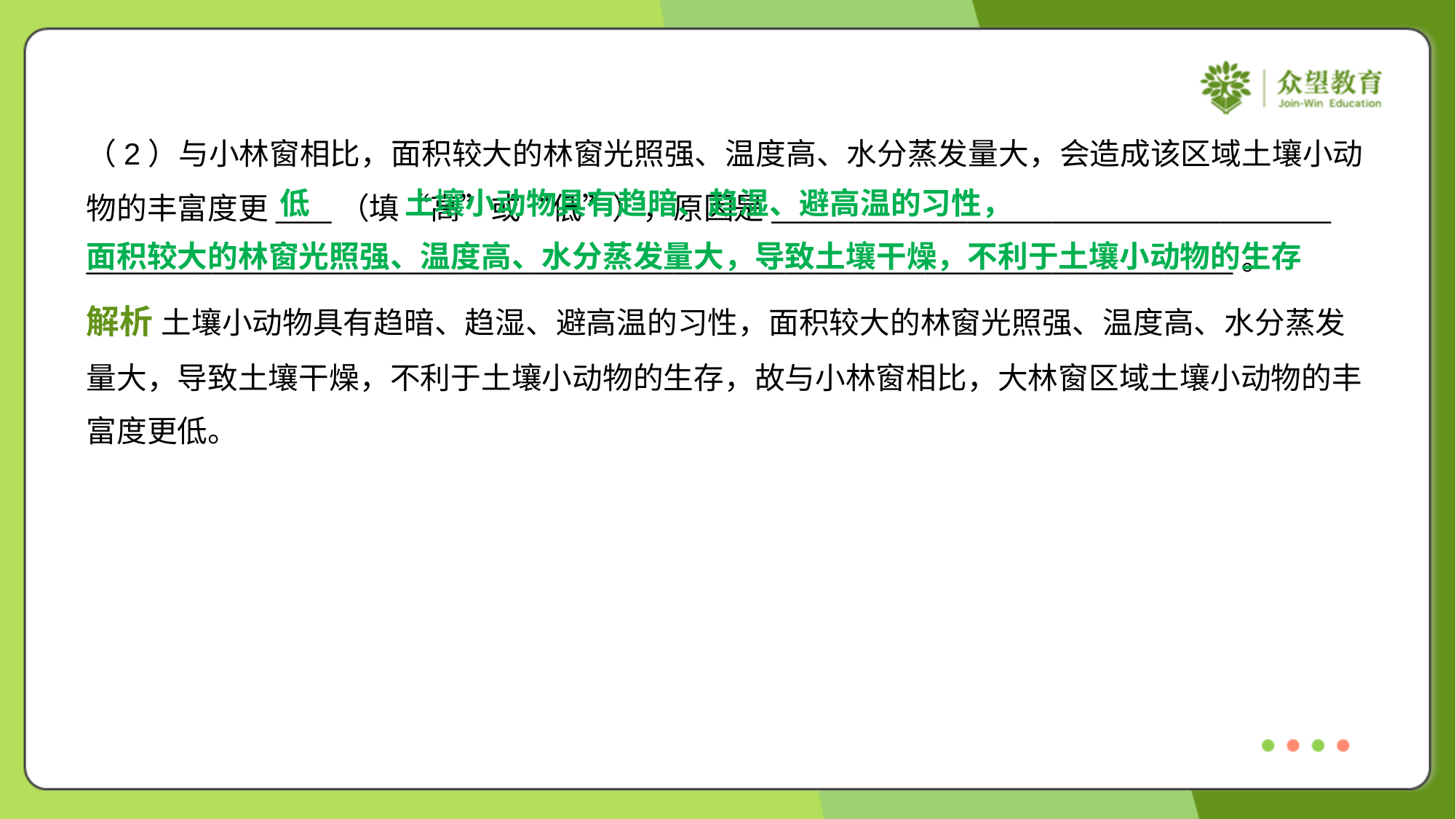

（2）与小林窗相比，面积较大的林窗光照强、温度高、水分蒸发量大，会造成该区域土壤小动
物的丰富度更____（填“高”或“低”），原因是________________________________________
__________________________________________________________________________________。
                                             土壤小动物具有趋暗、趋湿、避高温的习性，
面积较大的林窗光照强、温度高、水分蒸发量大，导致土壤干燥，不利于土壤小动物的生存
低
解析 土壤小动物具有趋暗、趋湿、避高温的习性，面积较大的林窗光照强、温度高、水分蒸发
量大，导致土壤干燥，不利于土壤小动物的生存，故与小林窗相比，大林窗区域土壤小动物的丰
富度更低。